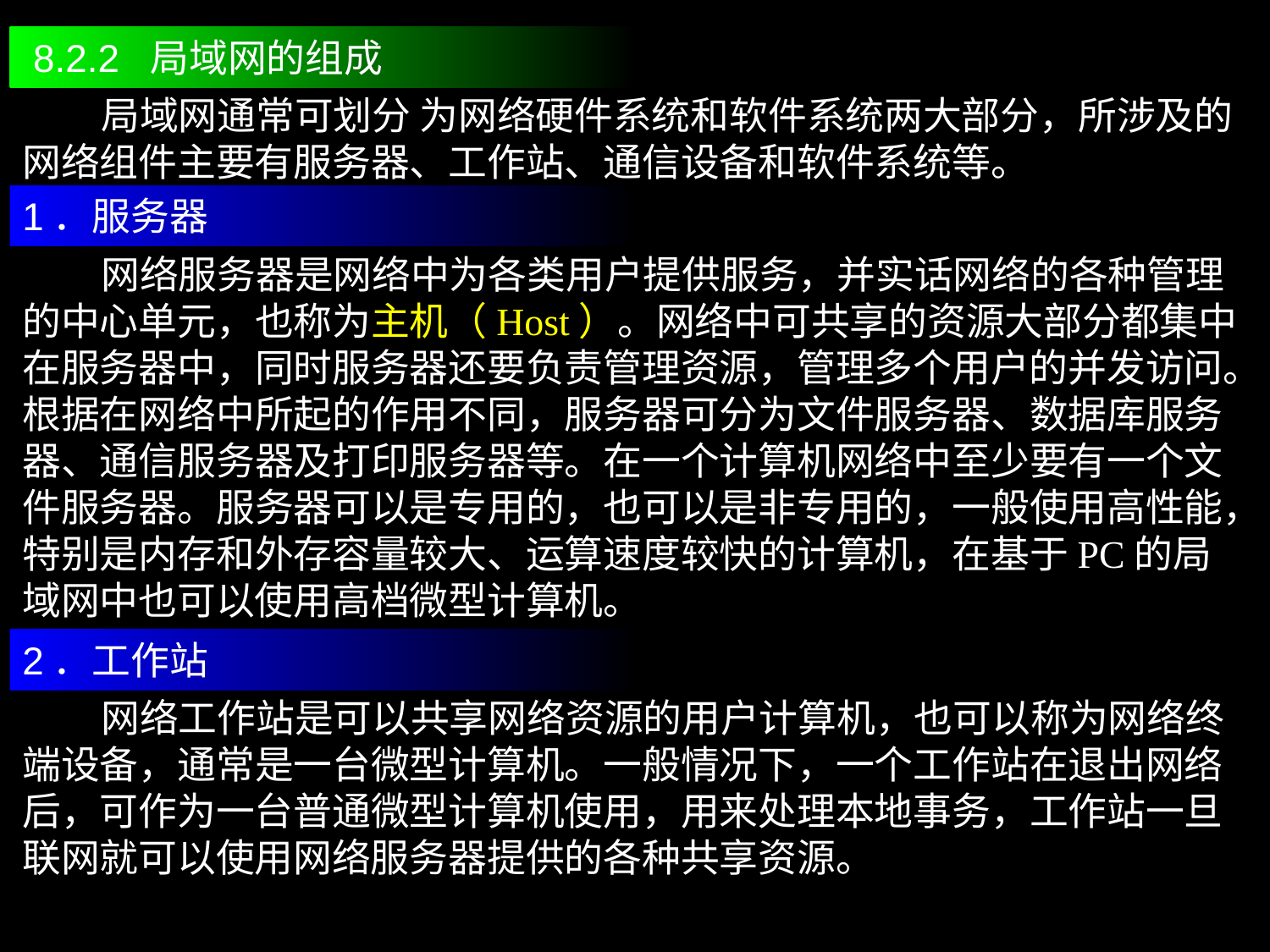

8.2.2  局域网的组成
        局域网通常可划分 为网络硬件系统和软件系统两大部分，所涉及的网络组件主要有服务器、工作站、通信设备和软件系统等。
1．服务器
        网络服务器是网络中为各类用户提供服务，并实话网络的各种管理的中心单元，也称为主机（Host）。网络中可共享的资源大部分都集中在服务器中，同时服务器还要负责管理资源，管理多个用户的并发访问。根据在网络中所起的作用不同，服务器可分为文件服务器、数据库服务器、通信服务器及打印服务器等。在一个计算机网络中至少要有一个文件服务器。服务器可以是专用的，也可以是非专用的，一般使用高性能，特别是内存和外存容量较大、运算速度较快的计算机，在基于PC的局域网中也可以使用高档微型计算机。
2．工作站
        网络工作站是可以共享网络资源的用户计算机，也可以称为网络终端设备，通常是一台微型计算机。一般情况下，一个工作站在退出网络后，可作为一台普通微型计算机使用，用来处理本地事务，工作站一旦联网就可以使用网络服务器提供的各种共享资源。